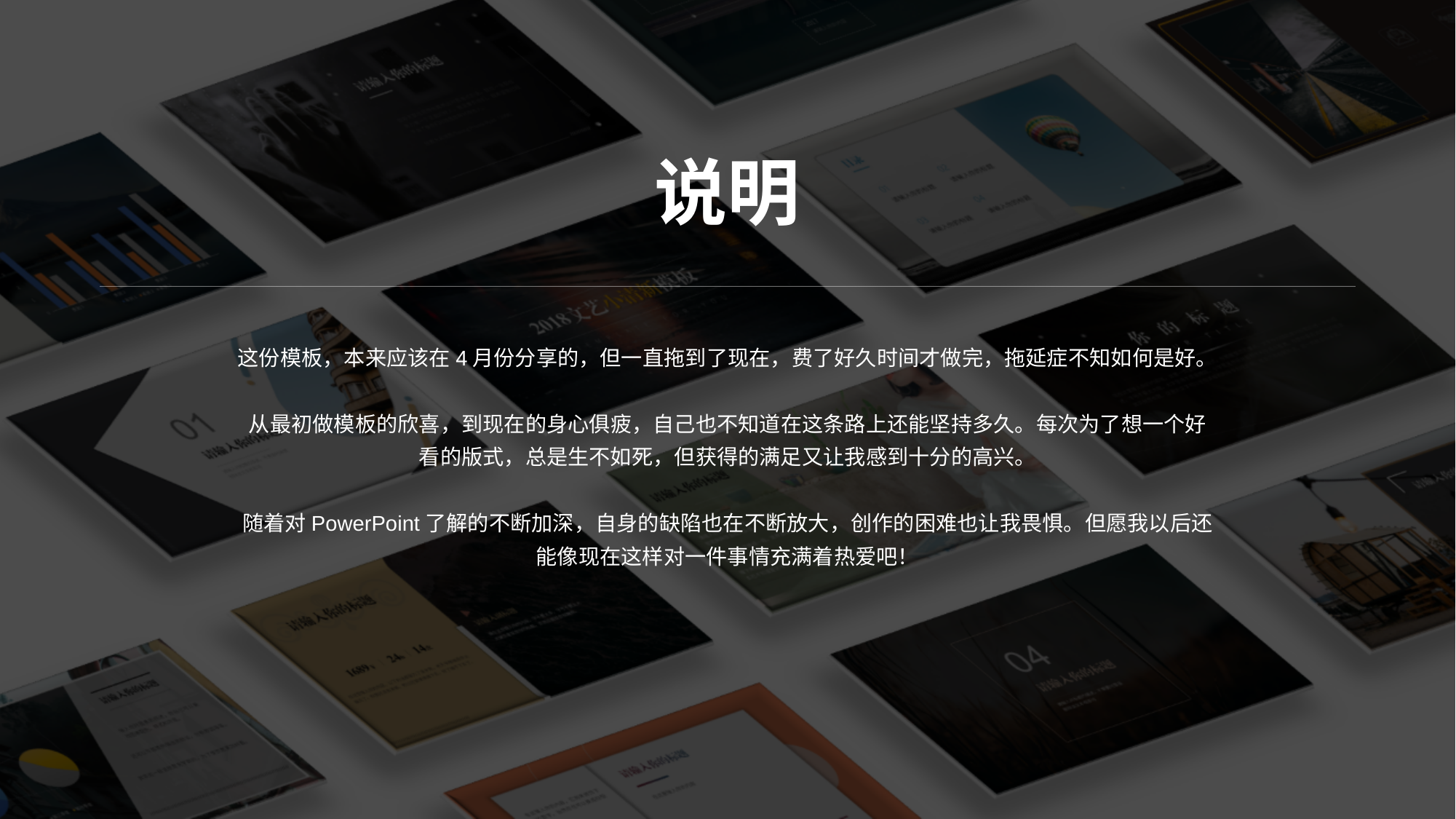

说明

这份模板，本来应该在4月份分享的，但一直拖到了现在，费了好久时间才做完，拖延症不知如何是好。

从最初做模板的欣喜，到现在的身心俱疲，自己也不知道在这条路上还能坚持多久。每次为了想一个好
看的版式，总是生不如死，但获得的满足又让我感到十分的高兴。

随着对PowerPoint了解的不断加深，自身的缺陷也在不断放大，创作的困难也让我畏惧。但愿我以后还
能像现在这样对一件事情充满着热爱吧！